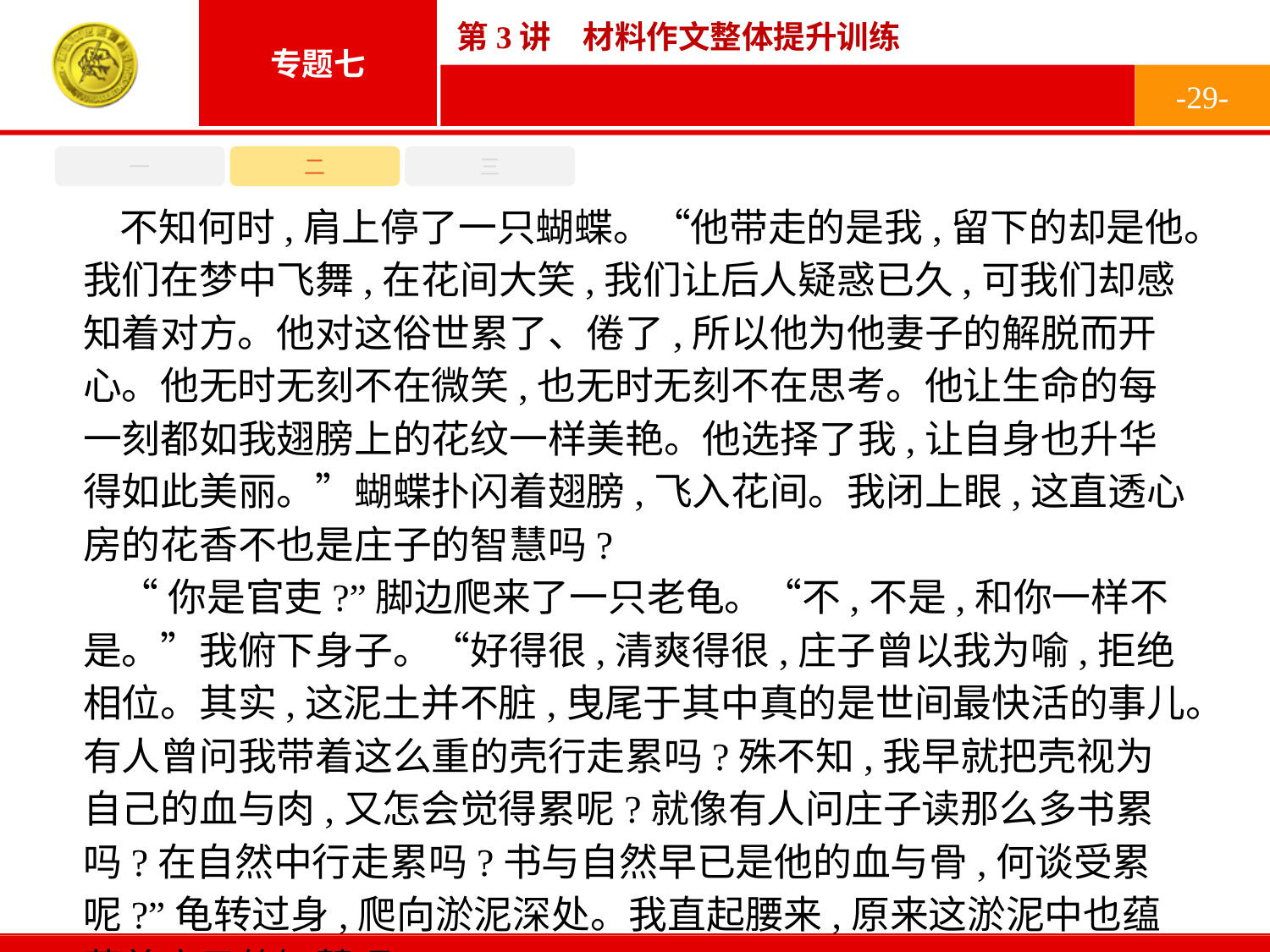

-29-
一
二
三
不知何时,肩上停了一只蝴蝶。“他带走的是我,留下的却是他。我们在梦中飞舞,在花间大笑,我们让后人疑惑已久,可我们却感知着对方。他对这俗世累了、倦了,所以他为他妻子的解脱而开心。他无时无刻不在微笑,也无时无刻不在思考。他让生命的每一刻都如我翅膀上的花纹一样美艳。他选择了我,让自身也升华得如此美丽。”蝴蝶扑闪着翅膀,飞入花间。我闭上眼,这直透心房的花香不也是庄子的智慧吗?
“你是官吏?”脚边爬来了一只老龟。“不,不是,和你一样不是。”我俯下身子。“好得很,清爽得很,庄子曾以我为喻,拒绝相位。其实,这泥土并不脏,曳尾于其中真的是世间最快活的事儿。有人曾问我带着这么重的壳行走累吗?殊不知,我早就把壳视为自己的血与肉,又怎会觉得累呢?就像有人问庄子读那么多书累吗?在自然中行走累吗?书与自然早已是他的血与骨,何谈受累呢?”龟转过身,爬向淤泥深处。我直起腰来,原来这淤泥中也蕴藏着庄子的智慧呢……